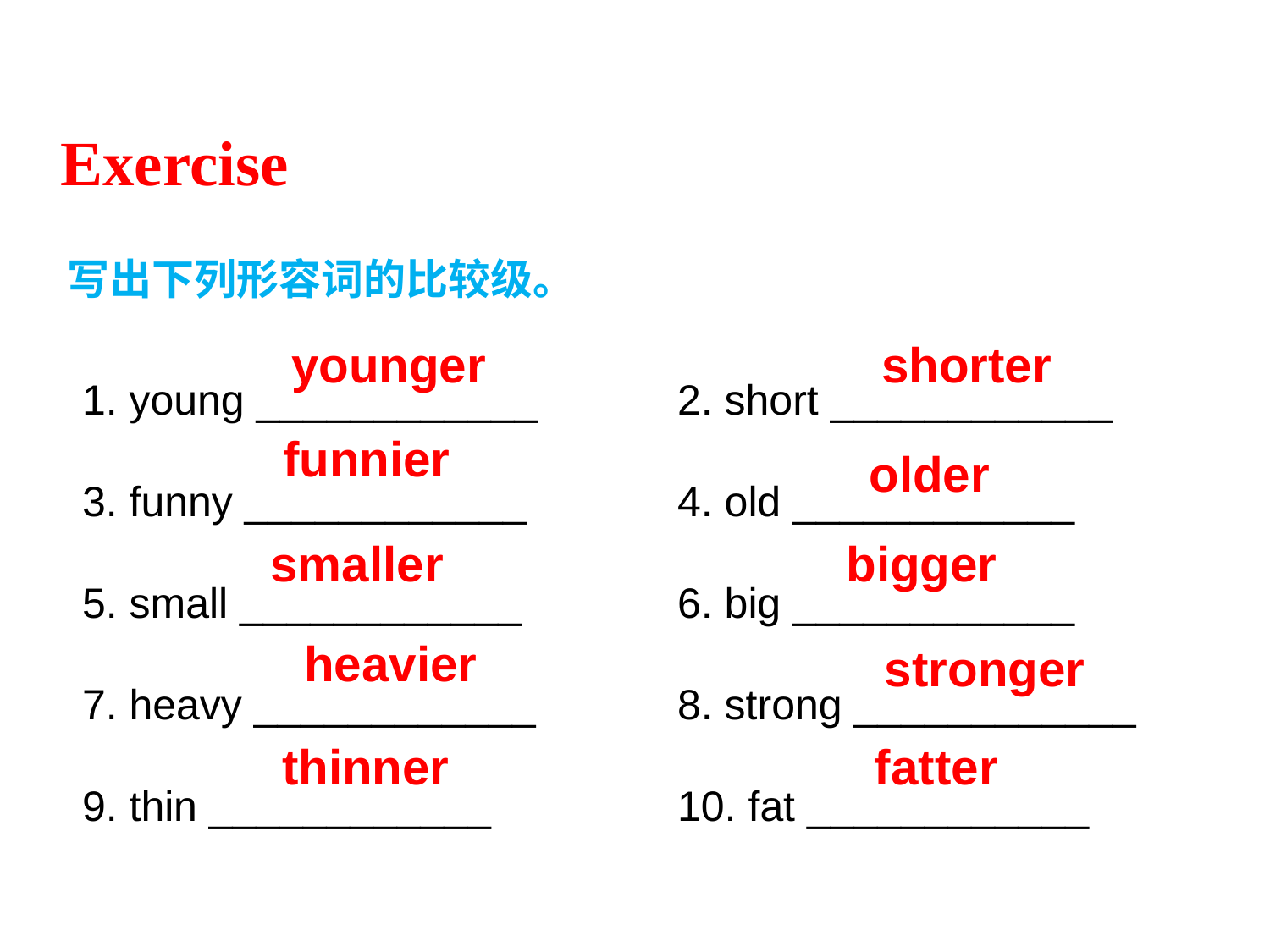

Exercise
写出下列形容词的比较级。
1. young ____________
3. funny ____________
5. small ____________
7. heavy ____________
9. thin ____________

2. short ____________
4. old ____________
6. big ____________
8. strong ____________
10. fat ____________

younger
shorter
funnier
older
smaller
bigger
heavier
stronger
thinner
fatter